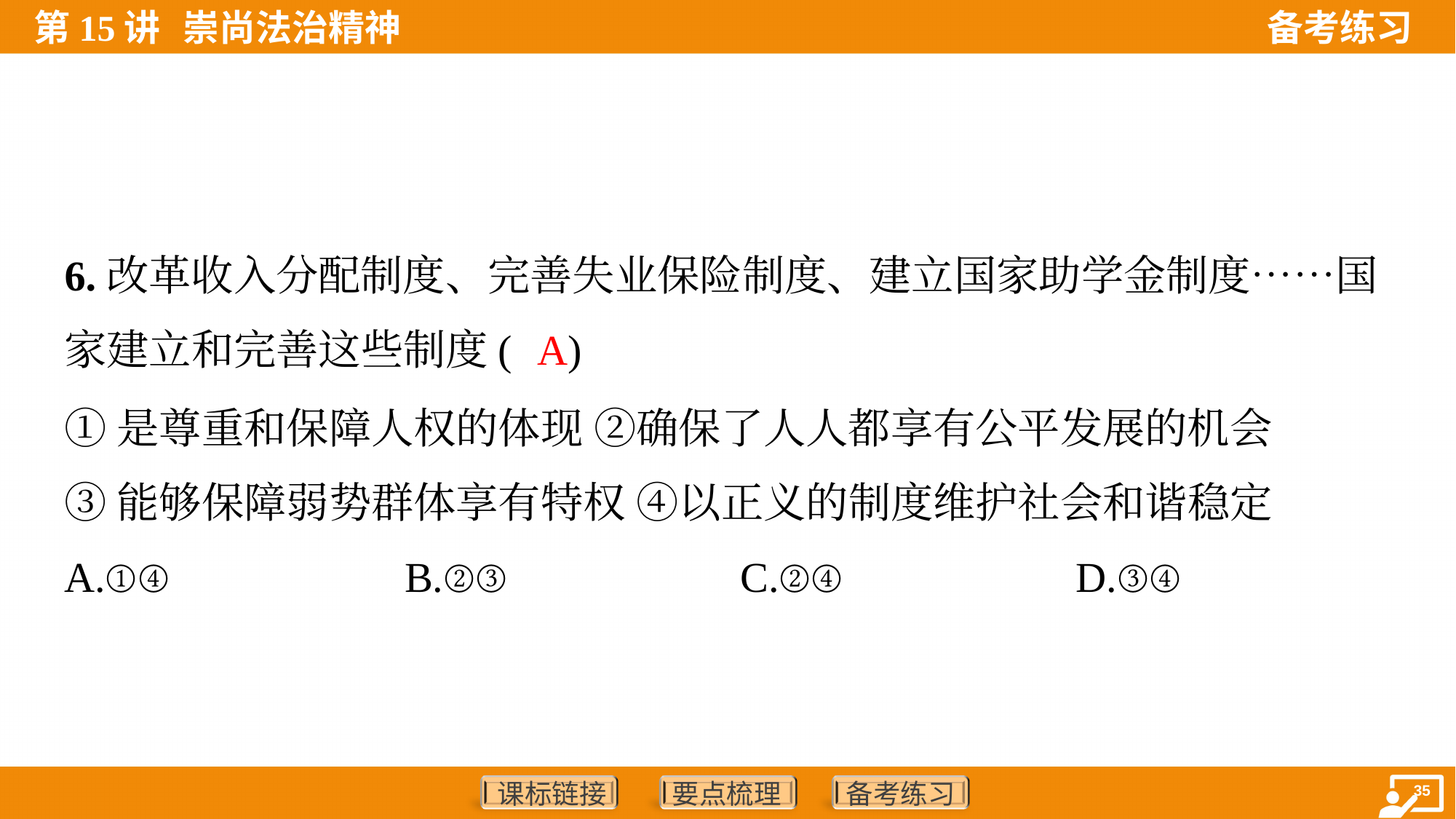

6.改革收入分配制度、完善失业保险制度、建立国家助学金制度……国
家建立和完善这些制度(     )
A
①是尊重和保障人权的体现 ②确保了人人都享有公平发展的机会
③能够保障弱势群体享有特权 ④以正义的制度维护社会和谐稳定
A.①④	B.②③	C.②④	D.③④